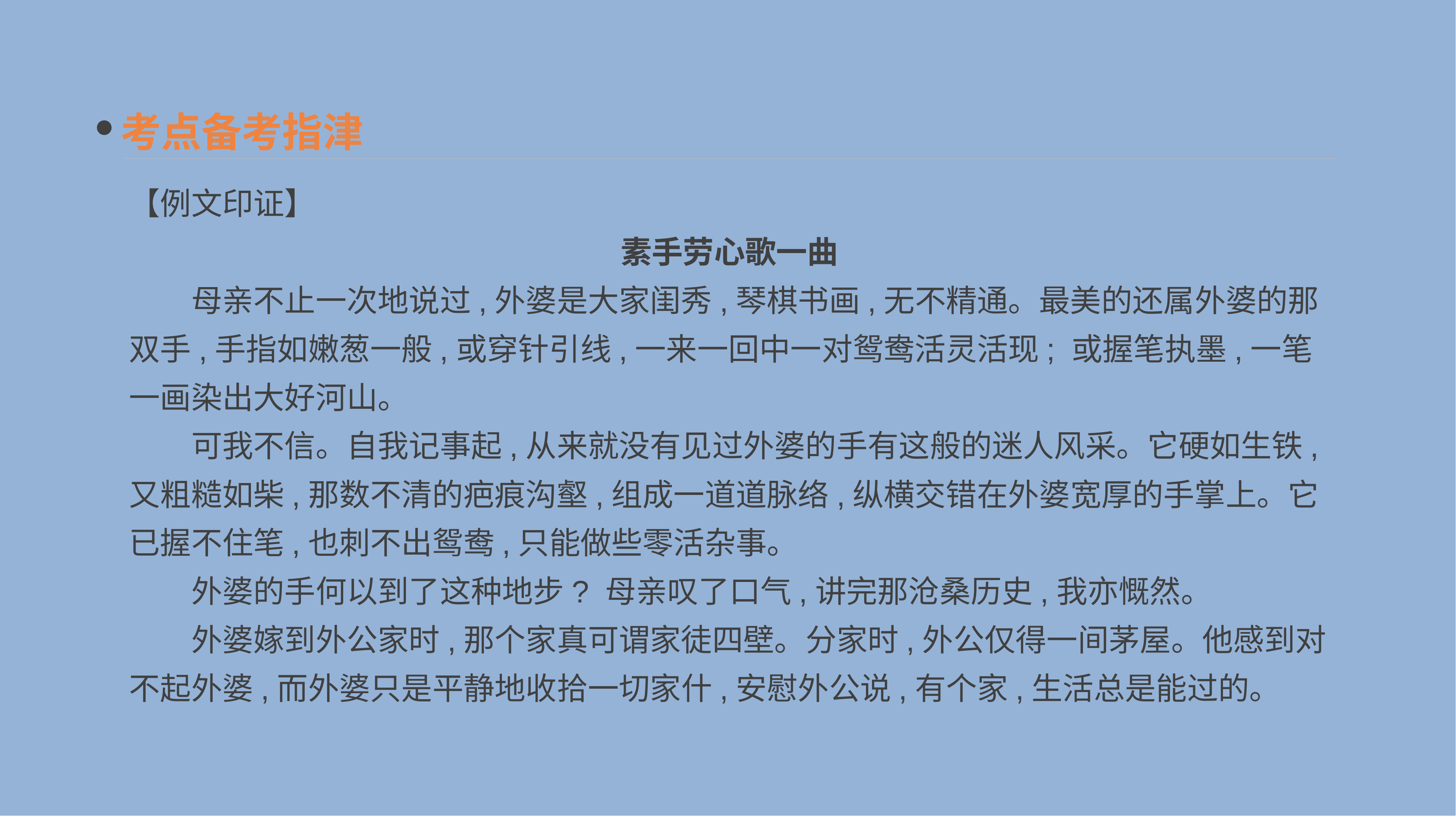

考点备考指津

【例文印证】
素手劳心歌一曲
　　母亲不止一次地说过,外婆是大家闺秀,琴棋书画,无不精通。最美的还属外婆的那双手,手指如嫩葱一般,或穿针引线,一来一回中一对鸳鸯活灵活现; 或握笔执墨,一笔一画染出大好河山。
　　可我不信。自我记事起,从来就没有见过外婆的手有这般的迷人风采。它硬如生铁,又粗糙如柴,那数不清的疤痕沟壑,组成一道道脉络,纵横交错在外婆宽厚的手掌上。它已握不住笔,也刺不出鸳鸯,只能做些零活杂事。
　　外婆的手何以到了这种地步? 母亲叹了口气,讲完那沧桑历史,我亦慨然。
　　外婆嫁到外公家时,那个家真可谓家徒四壁。分家时,外公仅得一间茅屋。他感到对不起外婆,而外婆只是平静地收拾一切家什,安慰外公说,有个家,生活总是能过的。